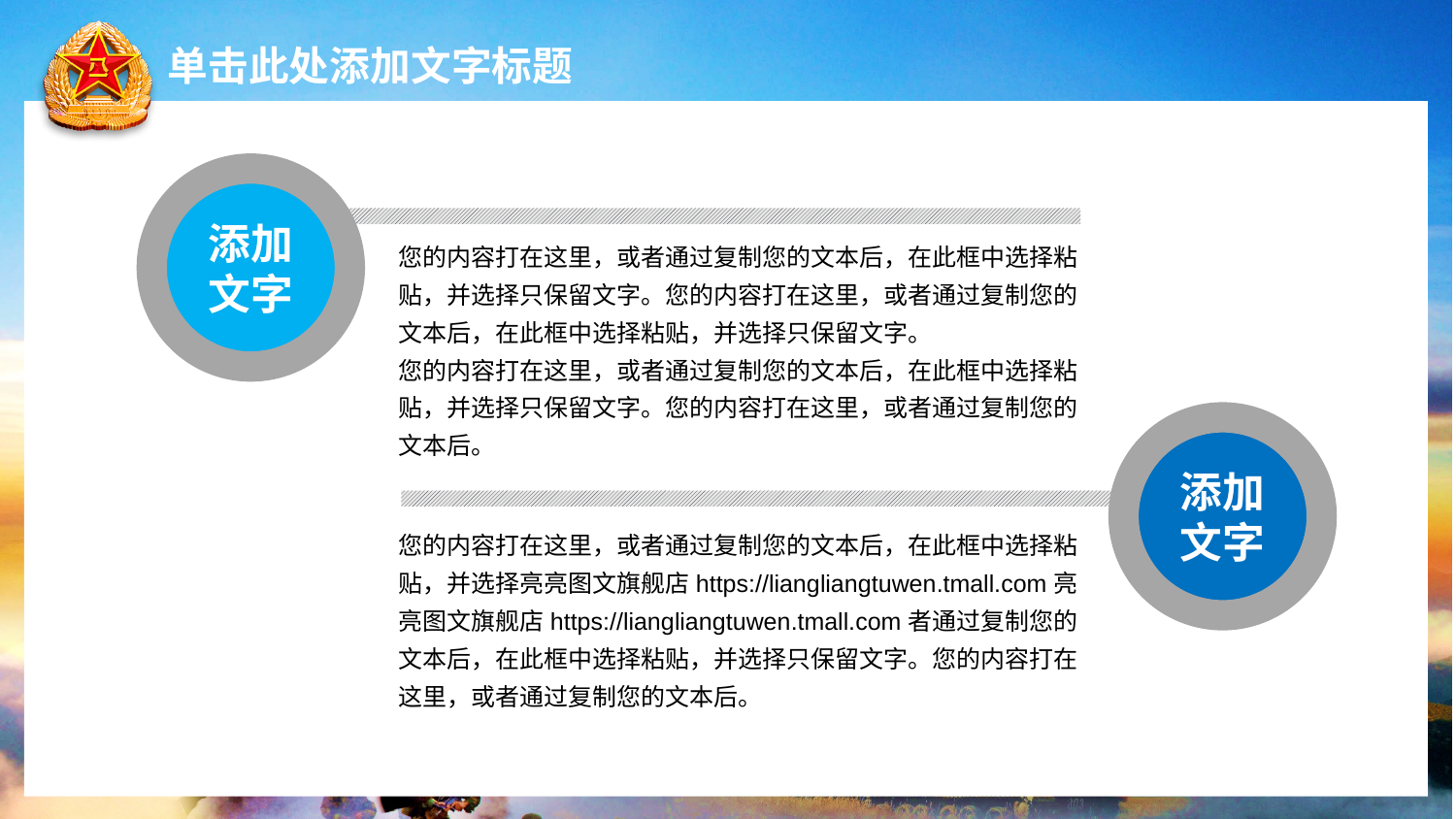

添加文字

您的内容打在这里，或者通过复制您的文本后，在此框中选择粘贴，并选择只保留文字。您的内容打在这里，或者通过复制您的文本后，在此框中选择粘贴，并选择只保留文字。
您的内容打在这里，或者通过复制您的文本后，在此框中选择粘贴，并选择只保留文字。您的内容打在这里，或者通过复制您的文本后。
添加文字

您的内容打在这里，或者通过复制您的文本后，在此框中选择粘贴，并选择亮亮图文旗舰店https://liangliangtuwen.tmall.com亮亮图文旗舰店https://liangliangtuwen.tmall.com者通过复制您的文本后，在此框中选择粘贴，并选择只保留文字。您的内容打在这里，或者通过复制您的文本后。